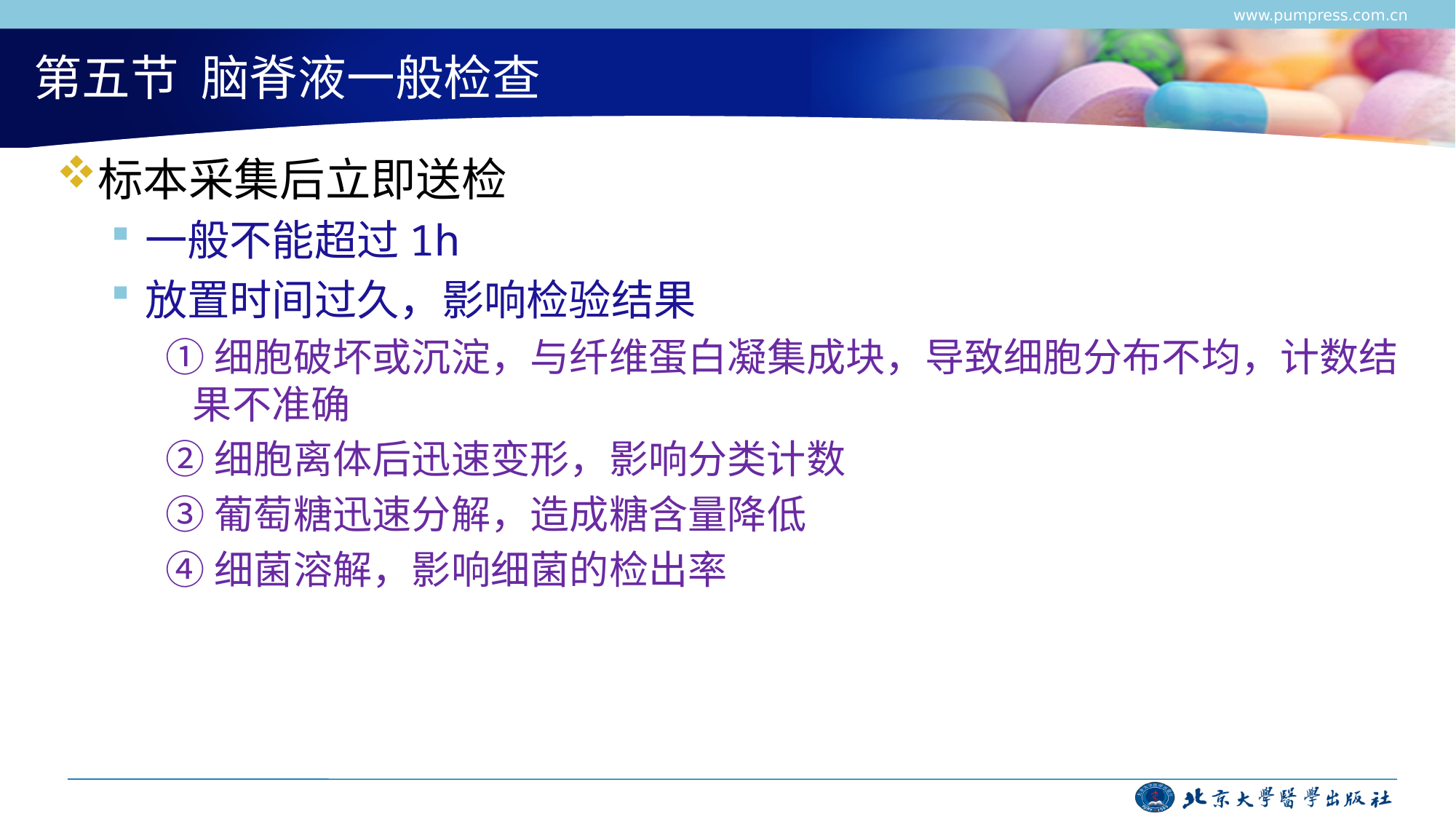

www.pumpress.com.cn
# 第五节  脑脊液一般检查
标本采集后立即送检
一般不能超过1h
放置时间过久，影响检验结果
①细胞破坏或沉淀，与纤维蛋白凝集成块，导致细胞分布不均，计数结果不准确
②细胞离体后迅速变形，影响分类计数
③葡萄糖迅速分解，造成糖含量降低
④细菌溶解，影响细菌的检出率